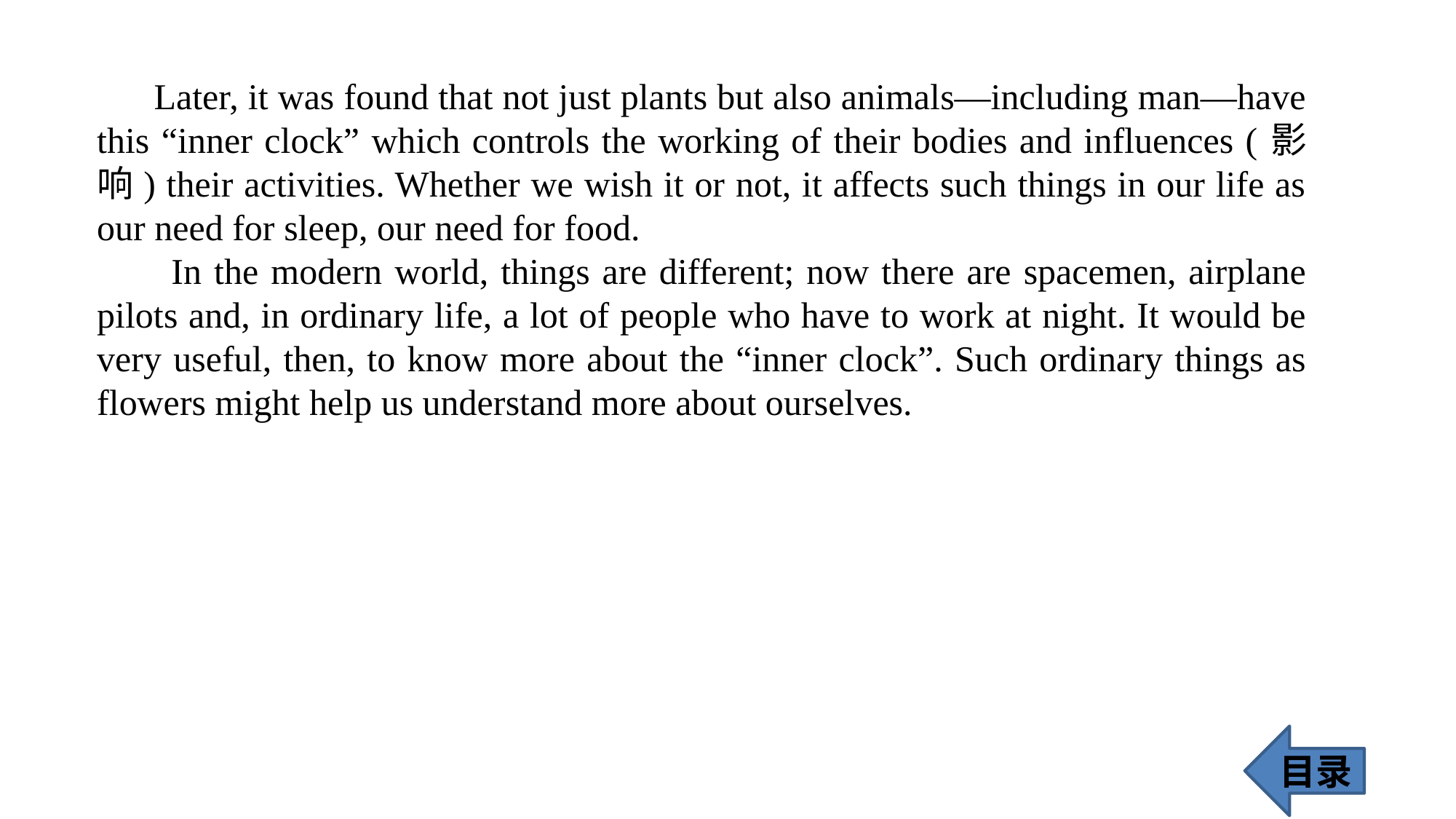

Later, it was found that not just plants but also animals—including man—have this “inner clock” which controls the working of their bodies and influences (影响) their activities. Whether we wish it or not, it affects such things in our life as our need for sleep, our need for food.
      In the modern world, things are different; now there are spacemen, airplane pilots and, in ordinary life, a lot of people who have to work at night. It would be very useful, then, to know more about the “inner clock”. Such ordinary things as flowers might help us understand more about ourselves.
目录
38